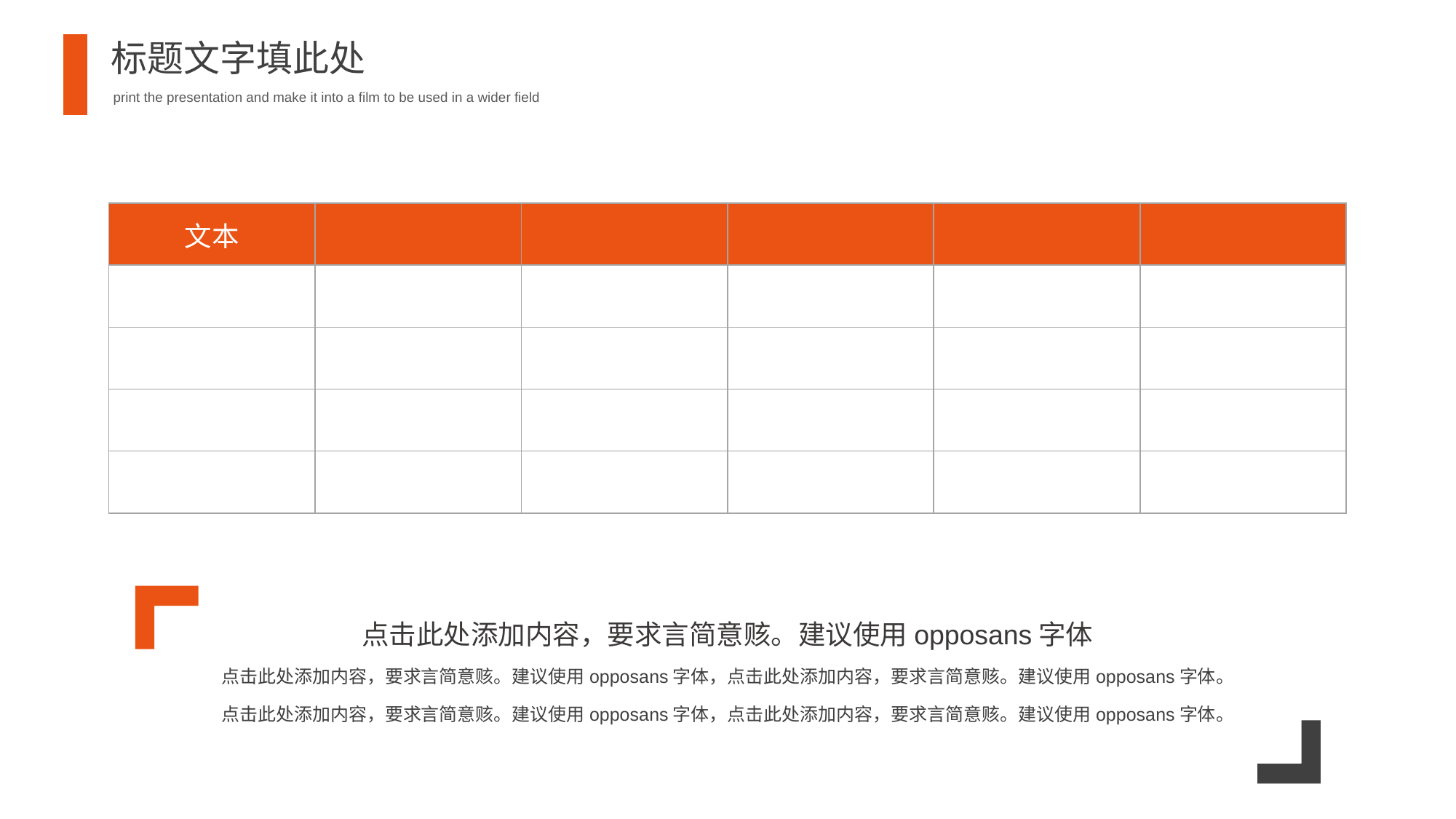

标题文字填此处
print the presentation and make it into a film to be used in a wider field

| 文本 |  |  |  |  |  |
| --- | --- | --- | --- | --- | --- |
|  |  |  |  |  |  |
|  |  |  |  |  |  |
|  |  |  |  |  |  |
|  |  |  |  |  |  |

点击此处添加内容，要求言简意赅。建议使用opposans字体
点击此处添加内容，要求言简意赅。建议使用opposans字体，点击此处添加内容，要求言简意赅。建议使用opposans字体。
点击此处添加内容，要求言简意赅。建议使用opposans字体，点击此处添加内容，要求言简意赅。建议使用opposans字体。